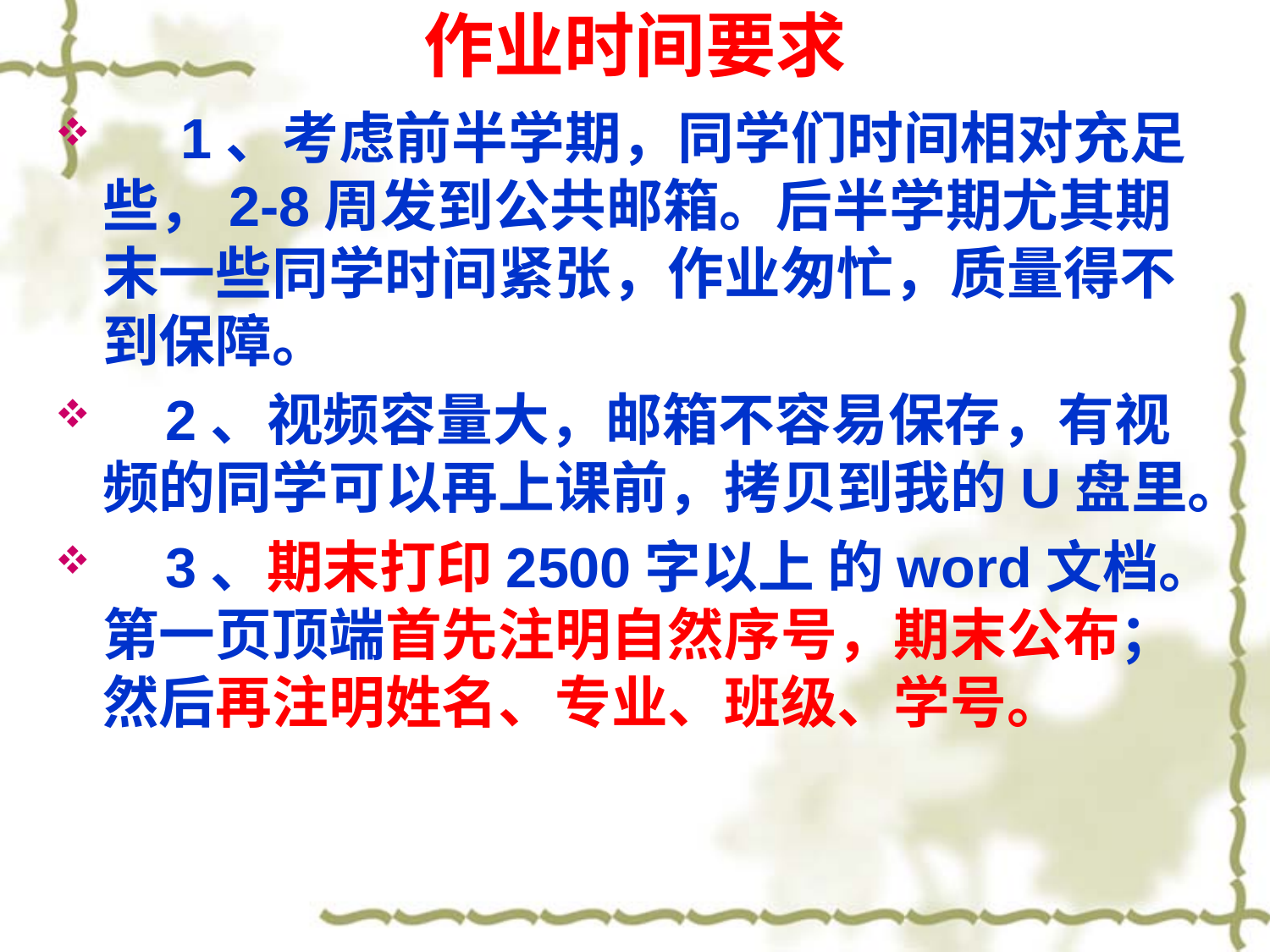

# 作业时间要求
     1、考虑前半学期，同学们时间相对充足些，2-8周发到公共邮箱。后半学期尤其期末一些同学时间紧张，作业匆忙，质量得不到保障。
    2、视频容量大，邮箱不容易保存，有视频的同学可以再上课前，拷贝到我的U盘里。
    3、期末打印2500字以上 的word文档。第一页顶端首先注明自然序号，期末公布；然后再注明姓名、专业、班级、学号。